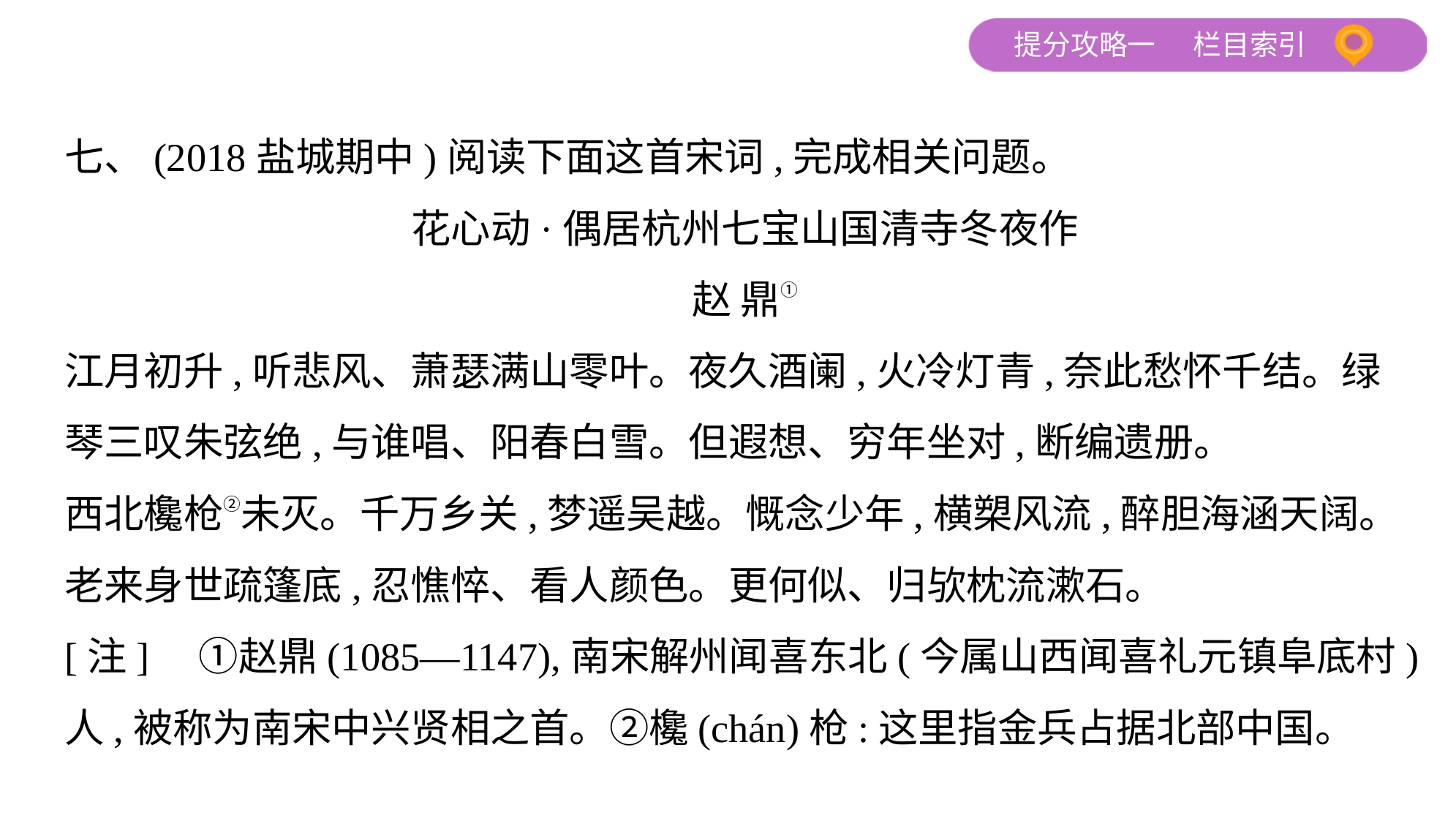

七、(2018盐城期中)阅读下面这首宋词,完成相关问题。
花心动·偶居杭州七宝山国清寺冬夜作
赵 鼎①
江月初升,听悲风、萧瑟满山零叶。夜久酒阑,火冷灯青,奈此愁怀千结。绿
琴三叹朱弦绝,与谁唱、阳春白雪。但遐想、穷年坐对,断编遗册。
西北欃枪②未灭。千万乡关,梦遥吴越。慨念少年,横槊风流,醉胆海涵天阔。
老来身世疏篷底,忍憔悴、看人颜色。更何似、归欤枕流漱石。
[注]　①赵鼎(1085—1147),南宋解州闻喜东北(今属山西闻喜礼元镇阜底村)
人,被称为南宋中兴贤相之首。②欃(chán)枪:这里指金兵占据北部中国。